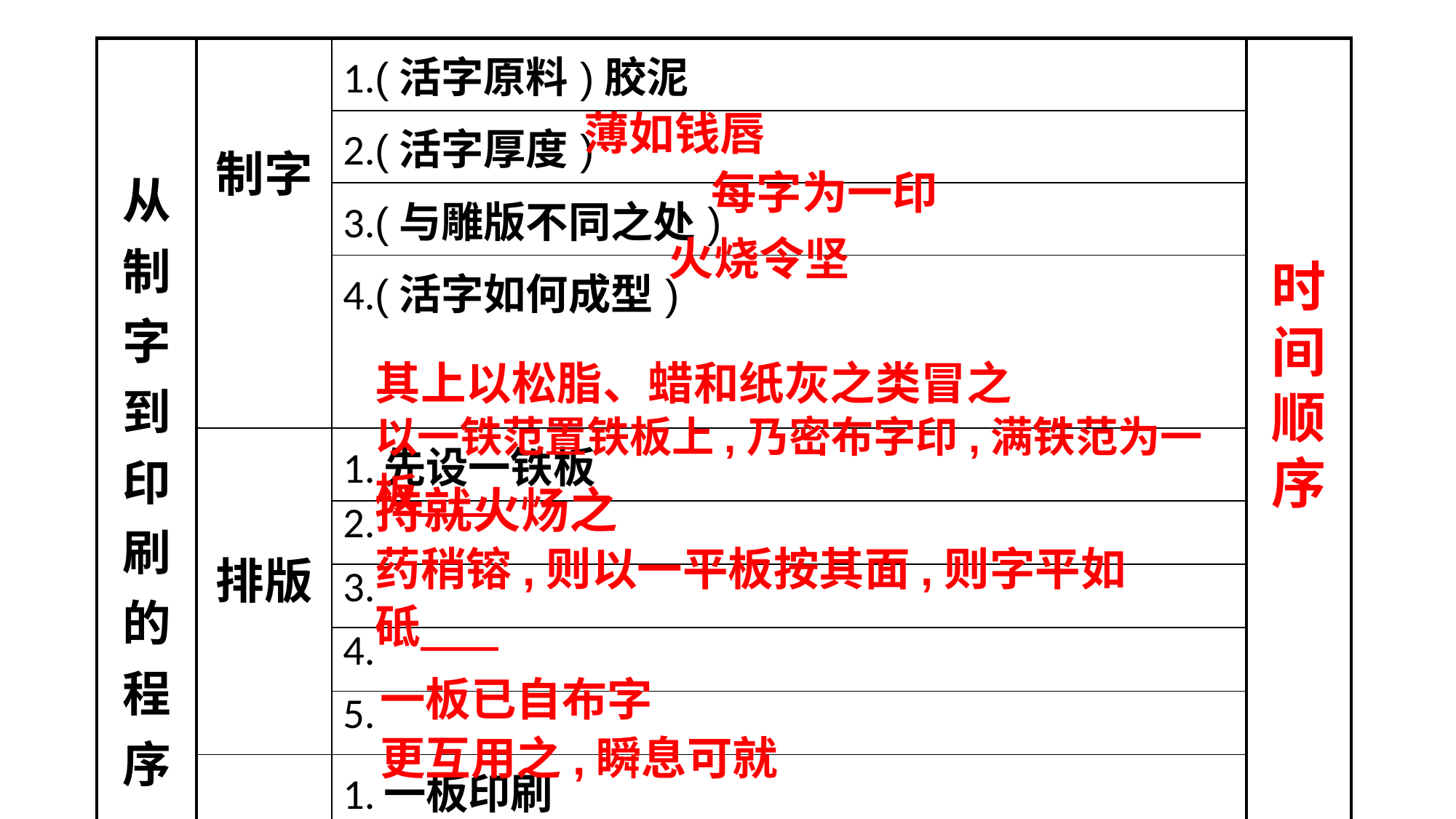

| 从 制 字 到 印 刷 的 程 序 | 制字 | 1.(活字原料)胶泥 |  |
| --- | --- | --- | --- |
|  |  | 2.(活字厚度) |  |
|  |  | 3.(与雕版不同之处) |  |
|  |  | 4.(活字如何成型) |  |
|  | 排版 | 1.先设一铁板 |  |
|  |  | 2. |  |
|  |  | 3. |  |
|  |  | 4. |  |
|  |  | 5. |  |
|  | 印刷 | 1.一板印刷 |  |
|  |  | 2. |  |
|  |  | 3. |  |
薄如钱唇
每字为一印
火烧令坚
时间顺序
其上以松脂、蜡和纸灰之类冒之
以一铁范置铁板上,乃密布字印,满铁范为一板
持就火炀之
药稍镕,则以一平板按其面,则字平如砥
一板已自布字
更互用之,瞬息可就